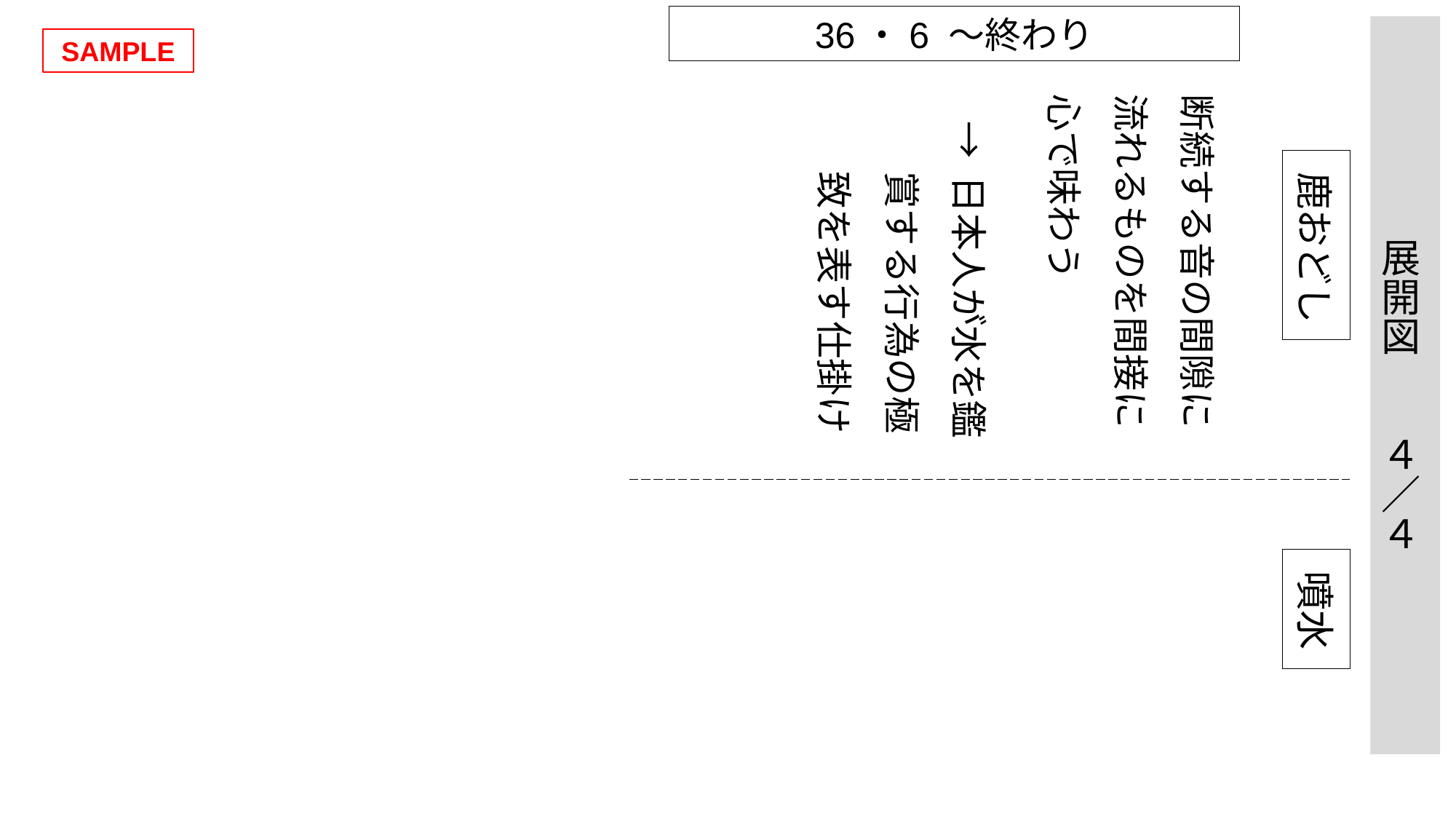

36・6 ～終わり
展開図　　４／４
SAMPLE
断続する音の間隙に
流れるものを間接に心で味わう
→ 日本人が水を鑑
賞する行為の極致を表す仕掛け
鹿おどし
噴水